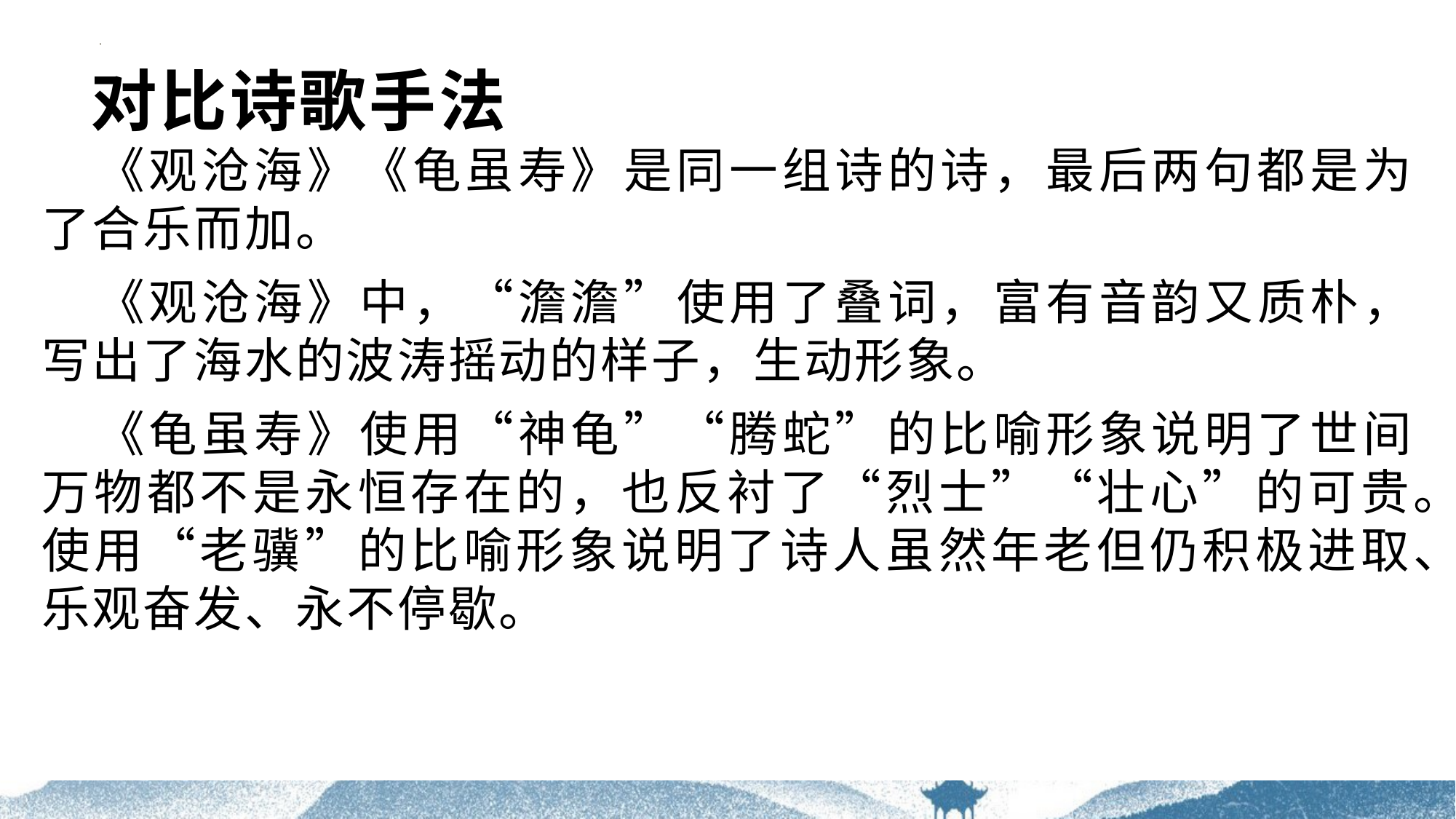

# 对比诗歌手法
《观沧海》《龟虽寿》是同一组诗的诗，最后两句都是为了合乐而加。
《观沧海》中，“澹澹”使用了叠词，富有音韵又质朴，写出了海水的波涛摇动的样子，生动形象。
《龟虽寿》使用“神龟”“腾蛇”的比喻形象说明了世间万物都不是永恒存在的，也反衬了“烈士”“壮心”的可贵。使用“老骥”的比喻形象说明了诗人虽然年老但仍积极进取、乐观奋发、永不停歇。